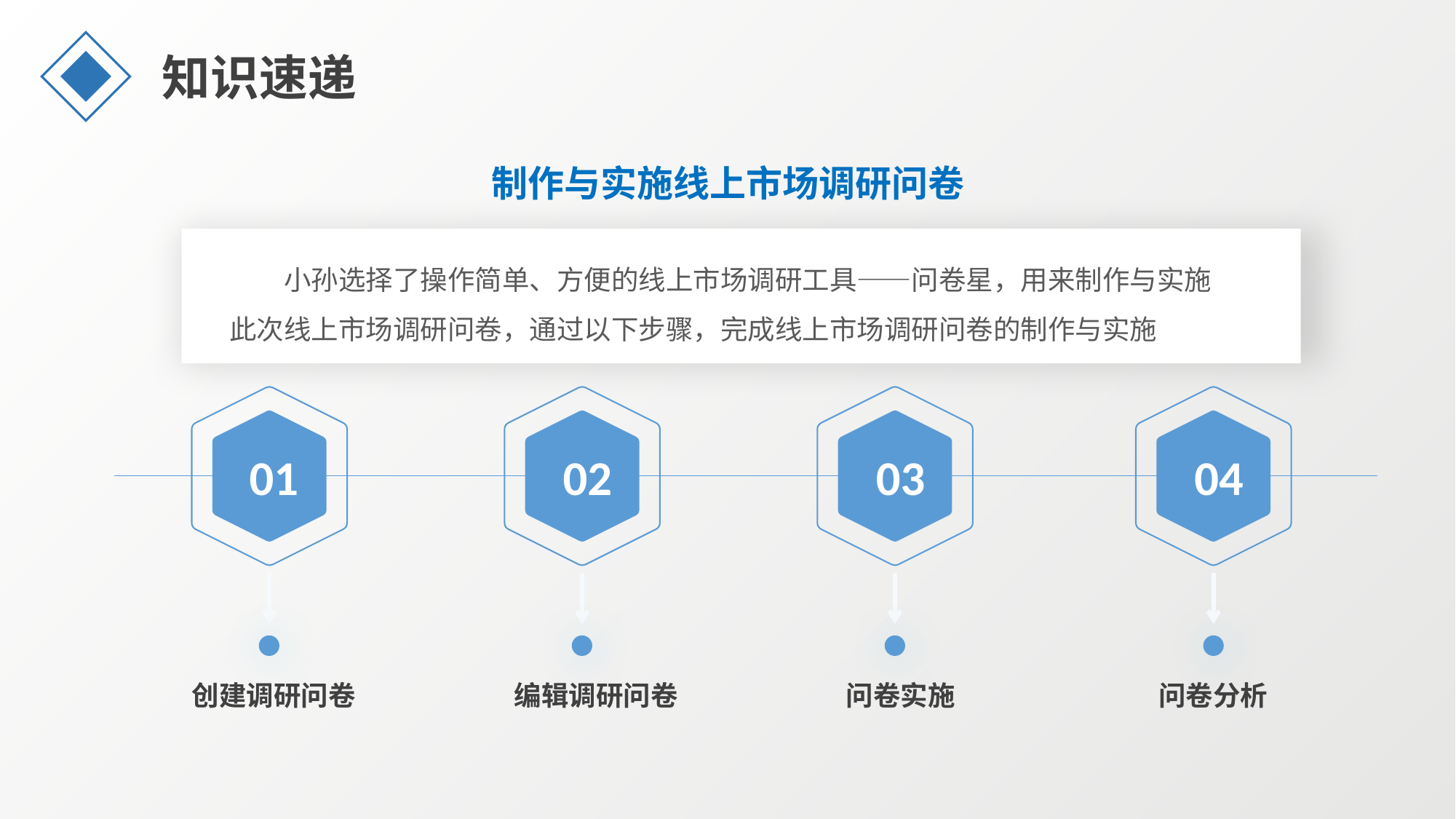

知识速递
制作与实施线上市场调研问卷

小孙选择了操作简单、方便的线上市场调研工具——问卷星，用来制作与实施此次线上市场调研问卷，通过以下步骤，完成线上市场调研问卷的制作与实施

04
01
02
03

创建调研问卷
编辑调研问卷
问卷实施
问卷分析